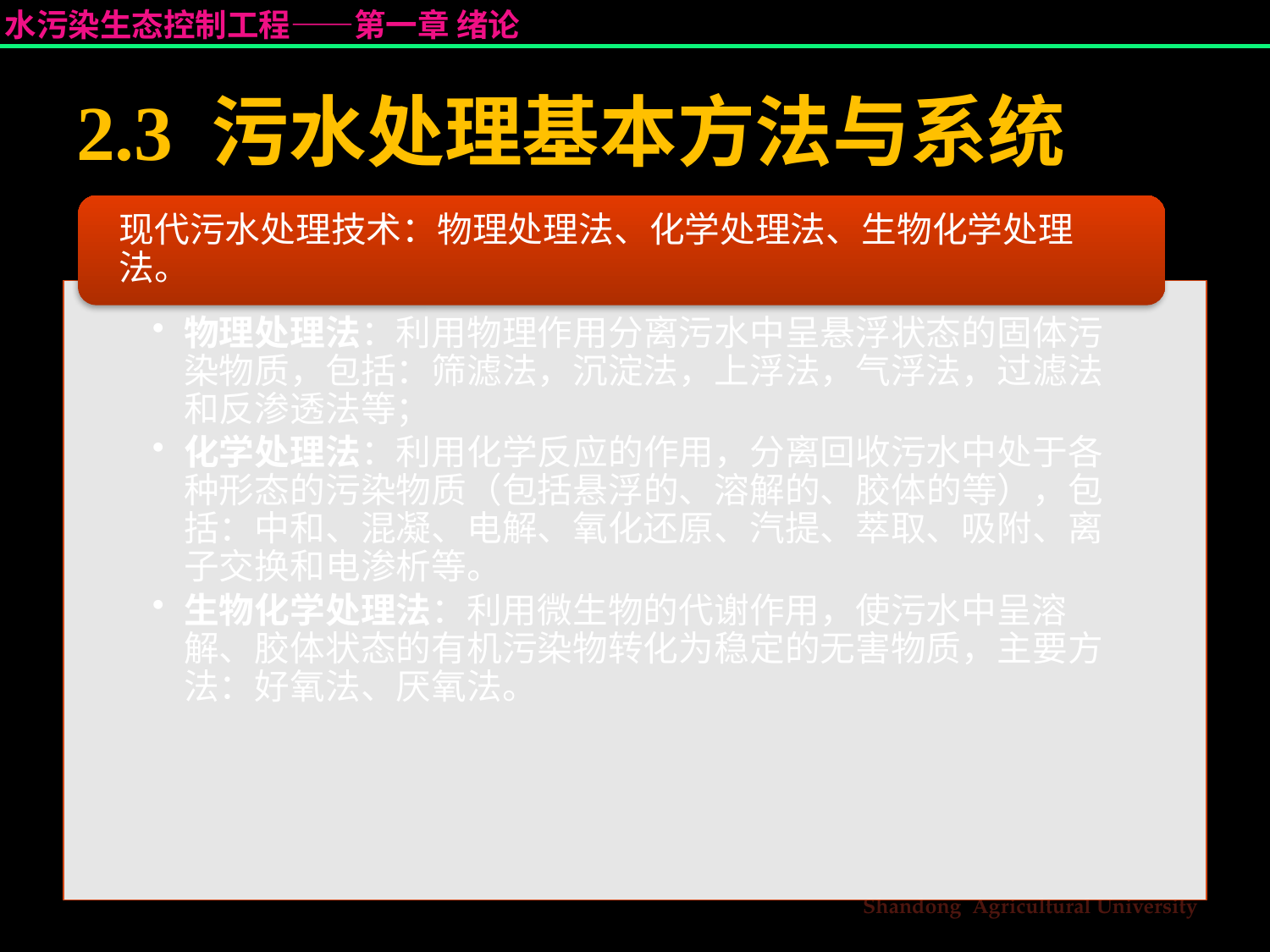

# 2.3 污水处理基本方法与系统
物理处理法：利用物理作用分离污水中呈悬浮状态的固体污染物质，包括：筛滤法，沉淀法，上浮法，气浮法，过滤法和反渗透法等；
化学处理法：利用化学反应的作用，分离回收污水中处于各种形态的污染物质（包括悬浮的、溶解的、胶体的等），包括：中和、混凝、电解、氧化还原、汽提、萃取、吸附、离子交换和电渗析等。
生物化学处理法：利用微生物的代谢作用，使污水中呈溶解、胶体状态的有机污染物转化为稳定的无害物质，主要方法：好氧法、厌氧法。
现代污水处理技术：物理处理法、化学处理法、生物化学处理法。